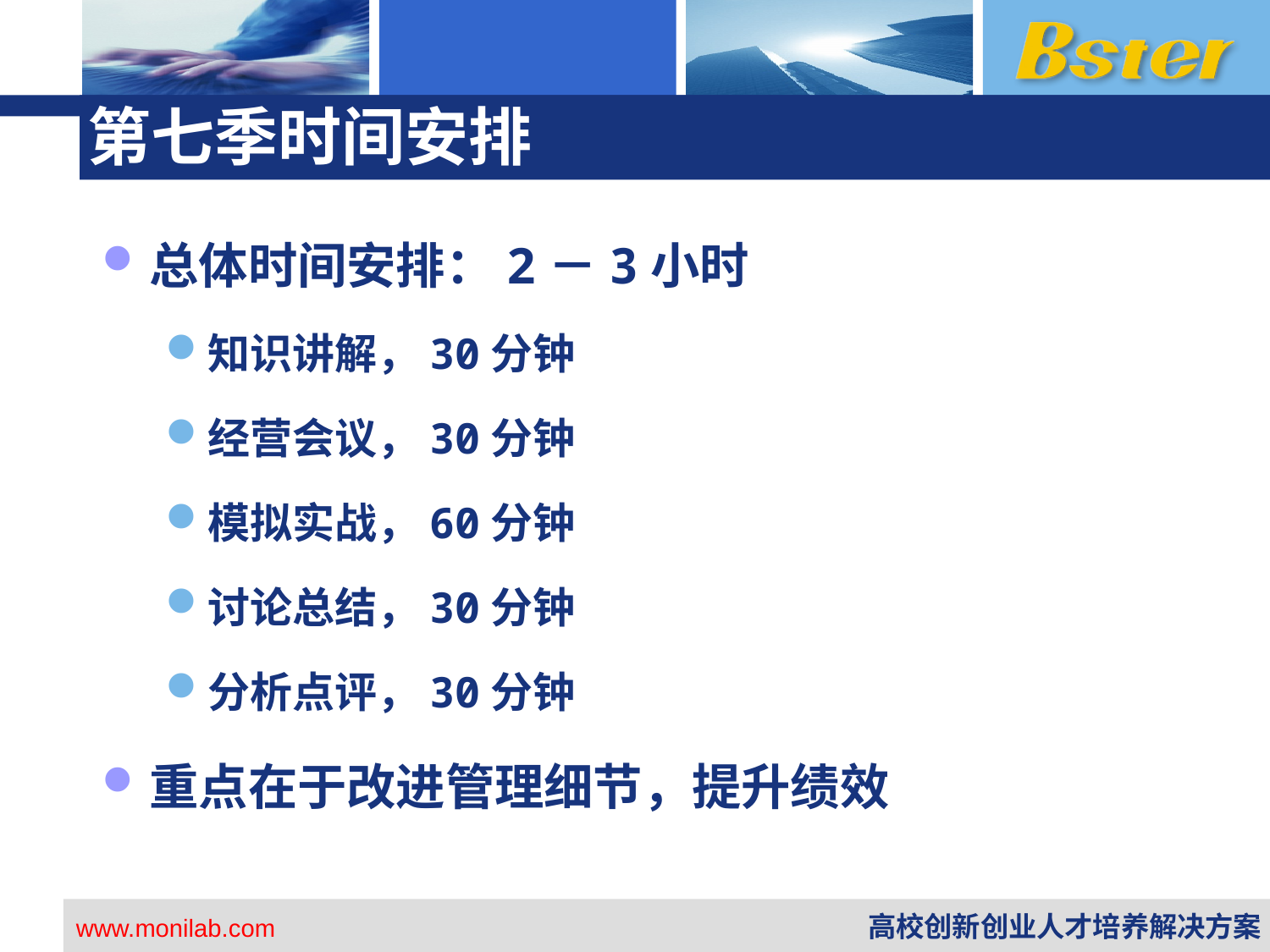

# 第七季时间安排
总体时间安排：2－3小时
知识讲解，30分钟
经营会议，30分钟
模拟实战，60分钟
讨论总结，30分钟
分析点评，30分钟
重点在于改进管理细节，提升绩效